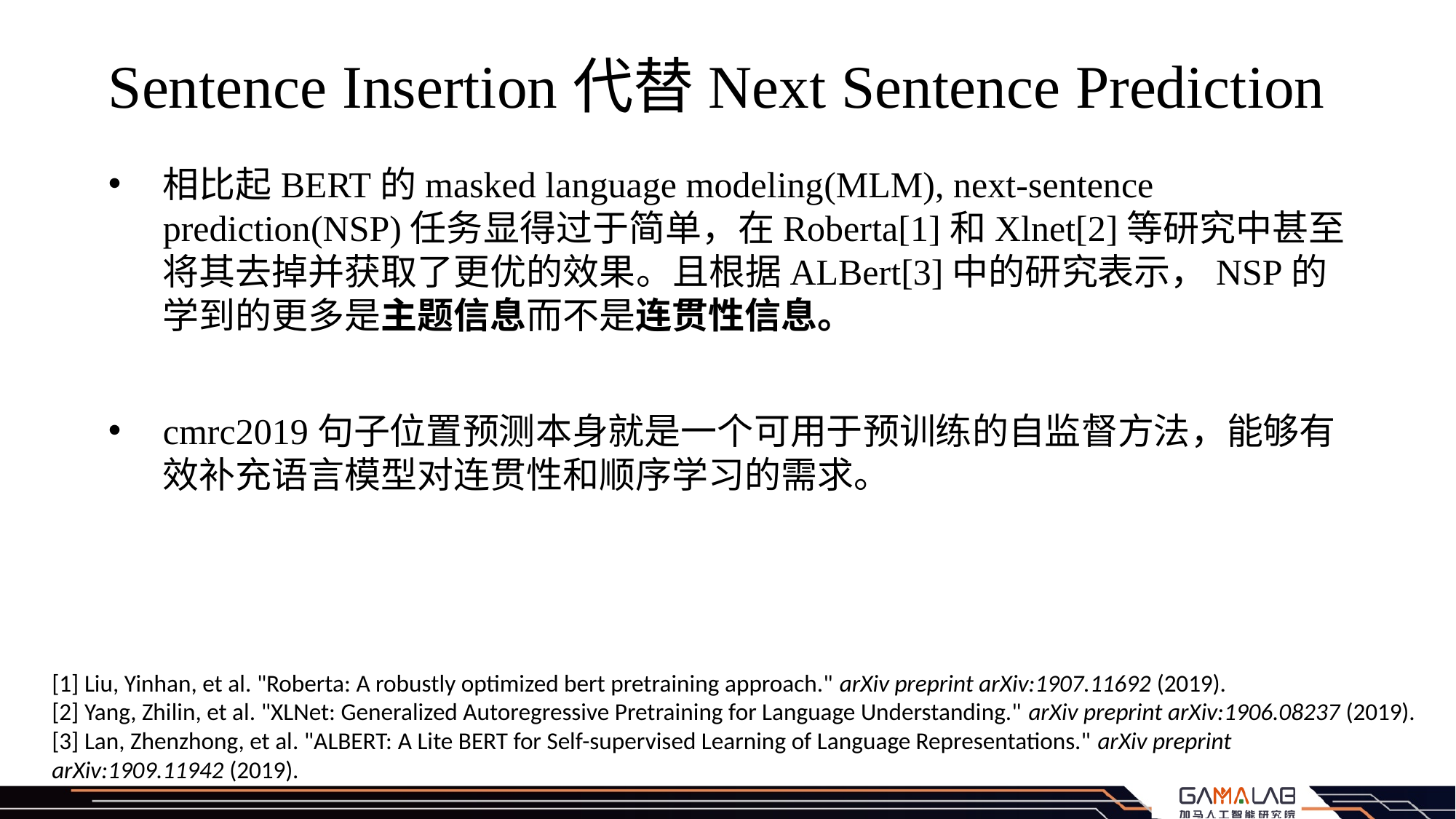

# Sentence Insertion代替Next Sentence Prediction
相比起BERT的masked language modeling(MLM), next-sentence prediction(NSP)任务显得过于简单，在Roberta[1]和Xlnet[2]等研究中甚至将其去掉并获取了更优的效果。且根据ALBert[3]中的研究表示，NSP的学到的更多是主题信息而不是连贯性信息。

cmrc2019句子位置预测本身就是一个可用于预训练的自监督方法，能够有效补充语言模型对连贯性和顺序学习的需求。
[1] Liu, Yinhan, et al. "Roberta: A robustly optimized bert pretraining approach." arXiv preprint arXiv:1907.11692 (2019).
[2] Yang, Zhilin, et al. "XLNet: Generalized Autoregressive Pretraining for Language Understanding." arXiv preprint arXiv:1906.08237 (2019).
[3] Lan, Zhenzhong, et al. "ALBERT: A Lite BERT for Self-supervised Learning of Language Representations." arXiv preprint arXiv:1909.11942 (2019).